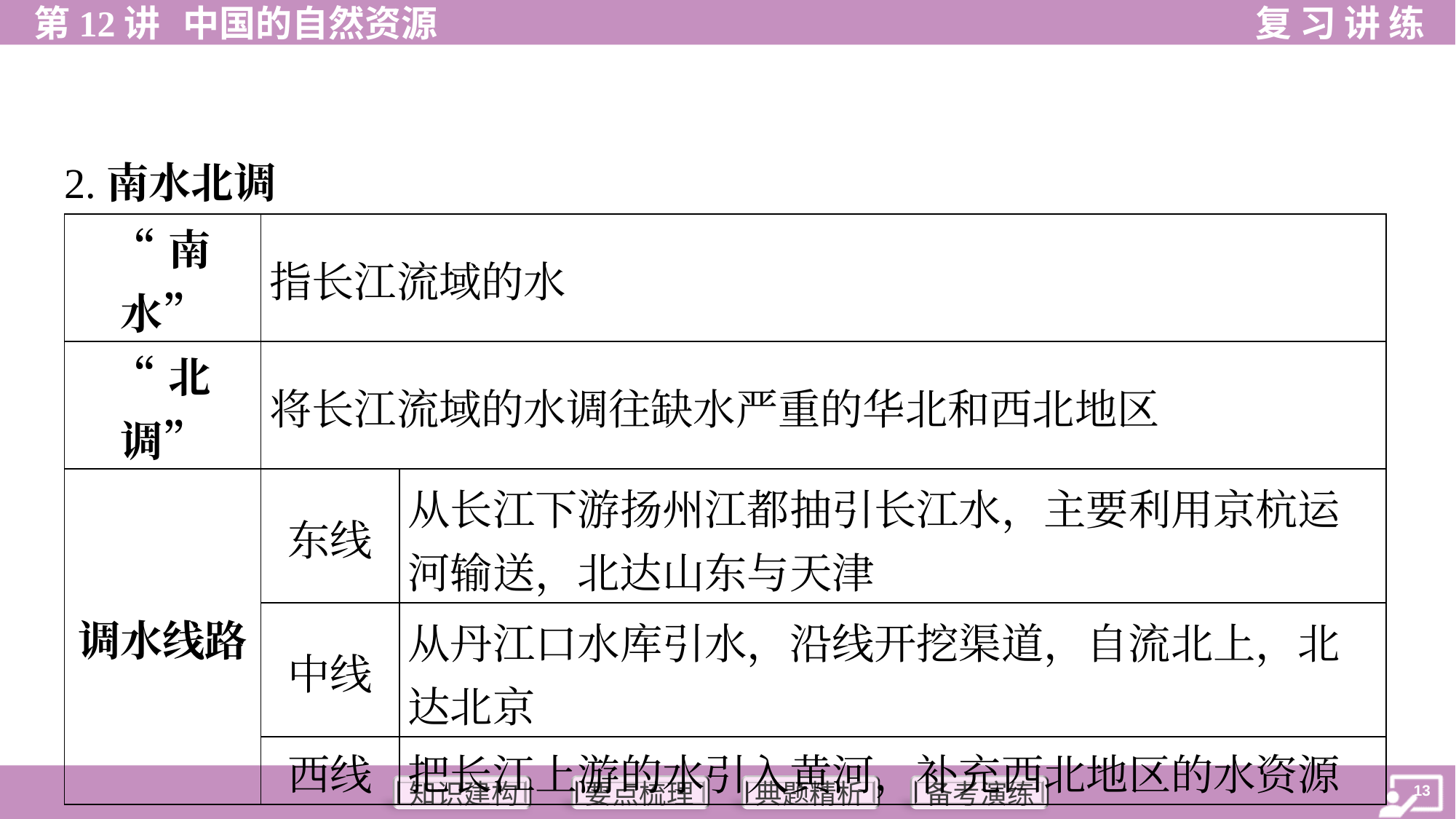

2.南水北调
| “南水” | 指长江流域的水 |  |
| --- | --- | --- |
| “北调” | 将长江流域的水调往缺水严重的华北和西北地区 |  |
| 调水线路 | 东线 | 从长江下游扬州江都抽引长江水，主要利用京杭运 河输送，北达山东与天津 |
|  | 中线 | 从丹江口水库引水，沿线开挖渠道，自流北上，北 达北京 |
|  | 西线 | 把长江上游的水引入黄河，补充西北地区的水资源 |